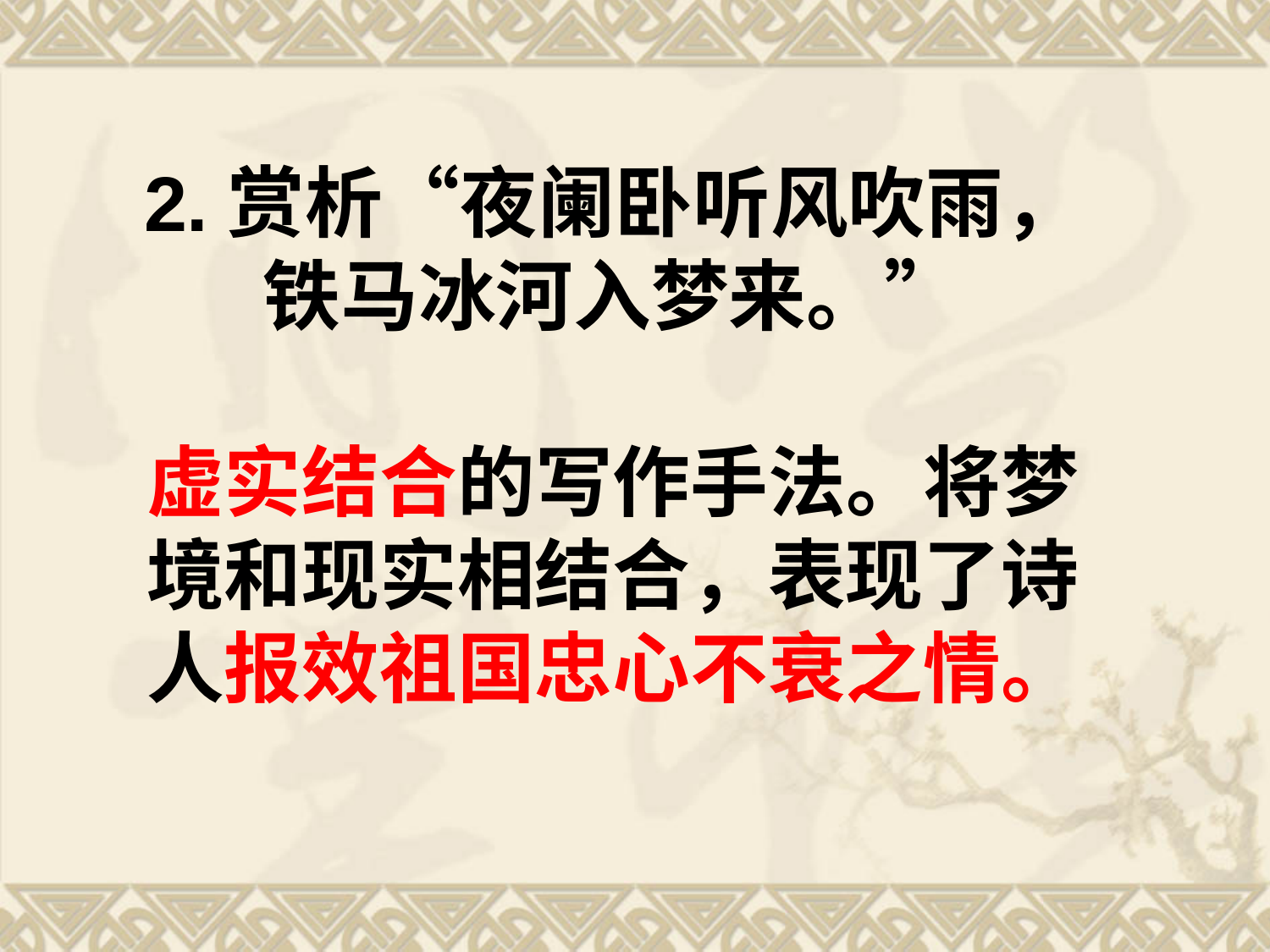

# 2.赏析“夜阑卧听风吹雨，铁马冰河入梦来。” 虚实结合的写作手法。将梦境和现实相结合，表现了诗人报效祖国忠心不衰之情。